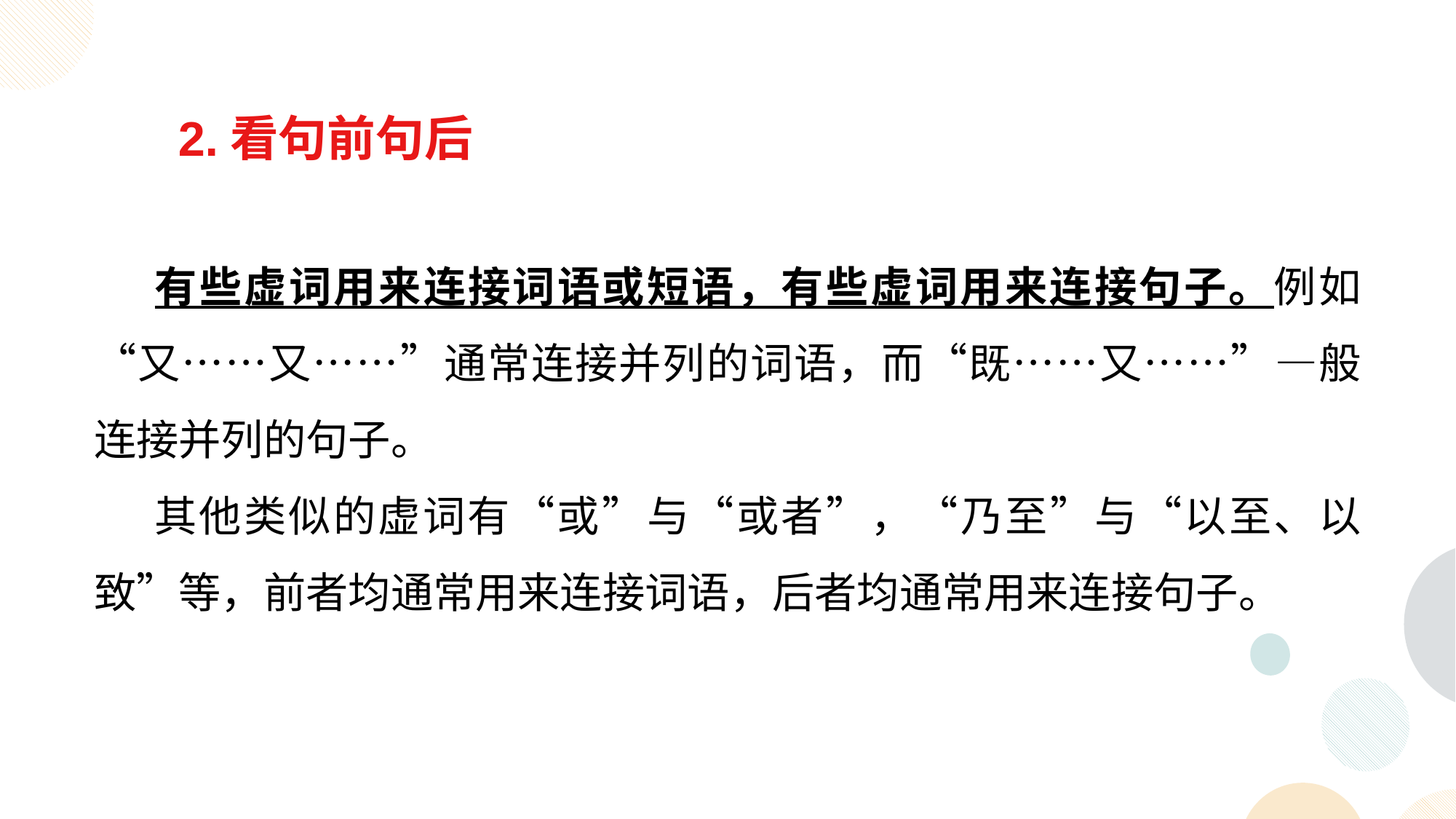

2.看句前句后
    有些虚词用来连接词语或短语，有些虚词用来连接句子。例如 “又……又……”通常连接并列的词语，而“既……又……”—般连接并列的句子。
    其他类似的虚词有“或”与“或者”，“乃至”与“以至、以致”等，前者均通常用来连接词语，后者均通常用来连接句子。